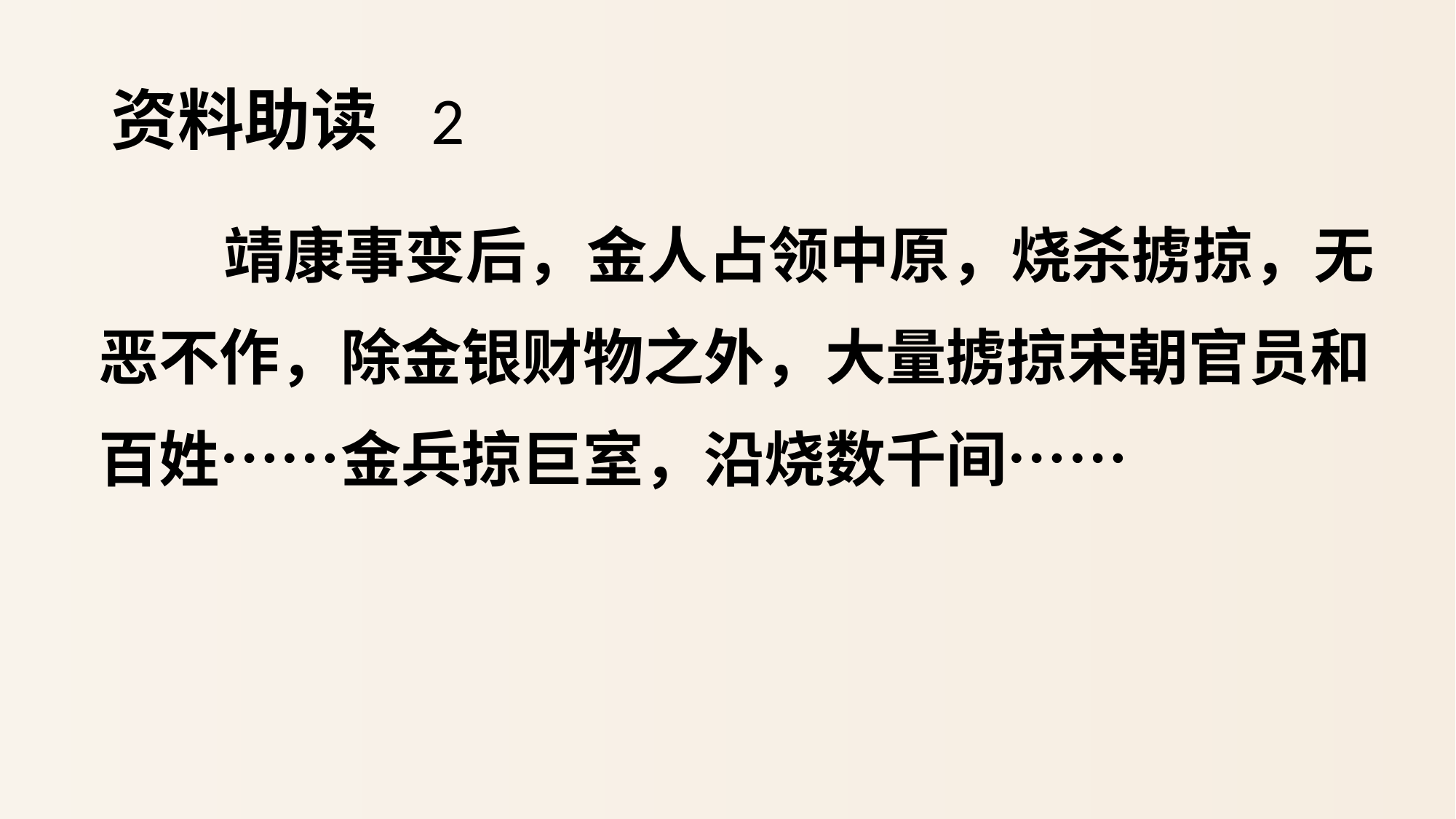

# 资料助读  2
        靖康事变后，金人占领中原，烧杀掳掠，无恶不作，除金银财物之外，大量掳掠宋朝官员和百姓……金兵掠巨室，沿烧数千间……